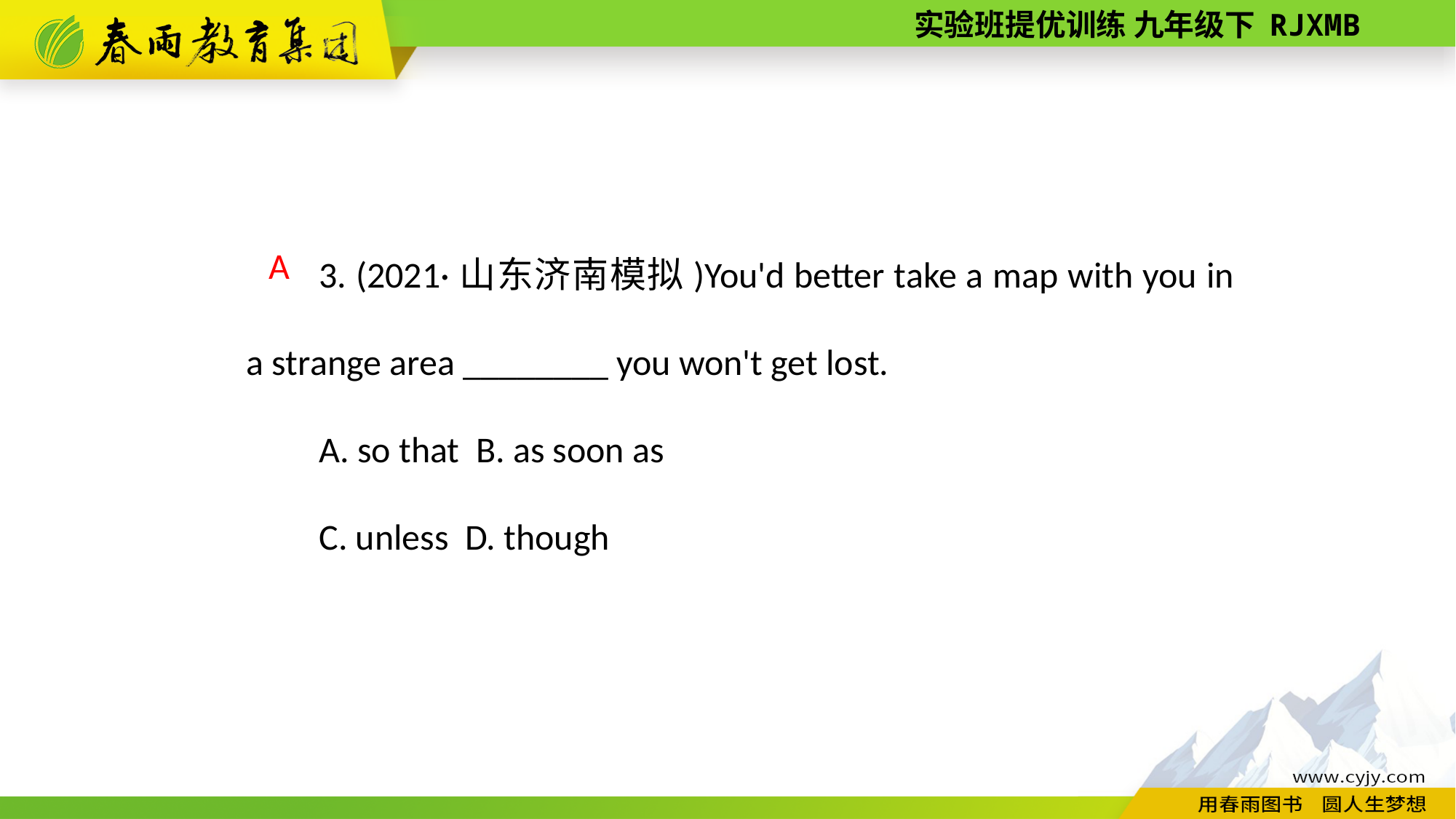

3. (2021·山东济南模拟)You'd better take a map with you in a strange area ________ you won't get lost.
A. so that  B. as soon as
C. unless  D. though
 A